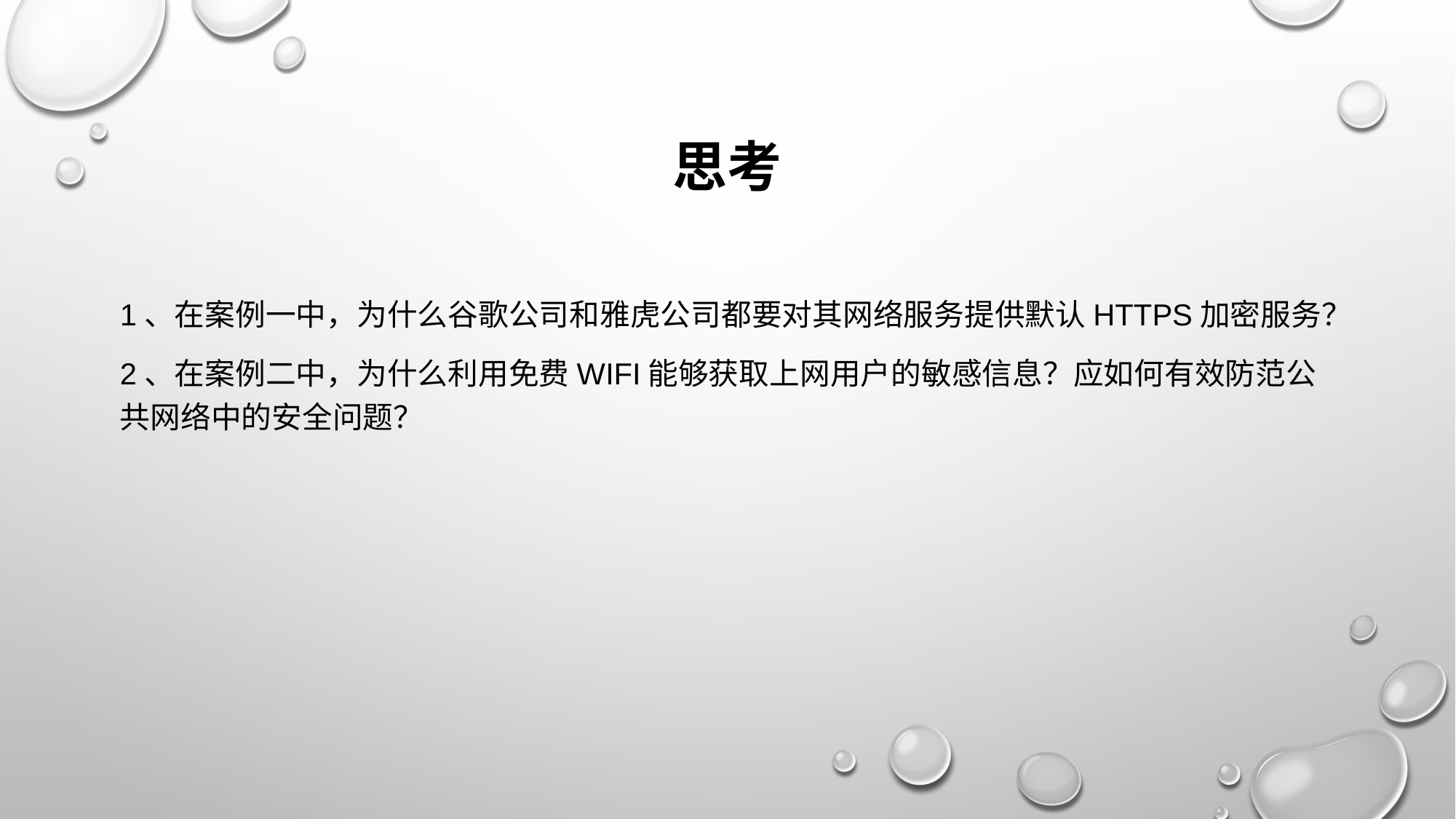

# 思考
1、在案例一中，为什么谷歌公司和雅虎公司都要对其网络服务提供默认HTTPS加密服务？
2、在案例二中，为什么利用免费WIFI能够获取上网用户的敏感信息？应如何有效防范公共网络中的安全问题？